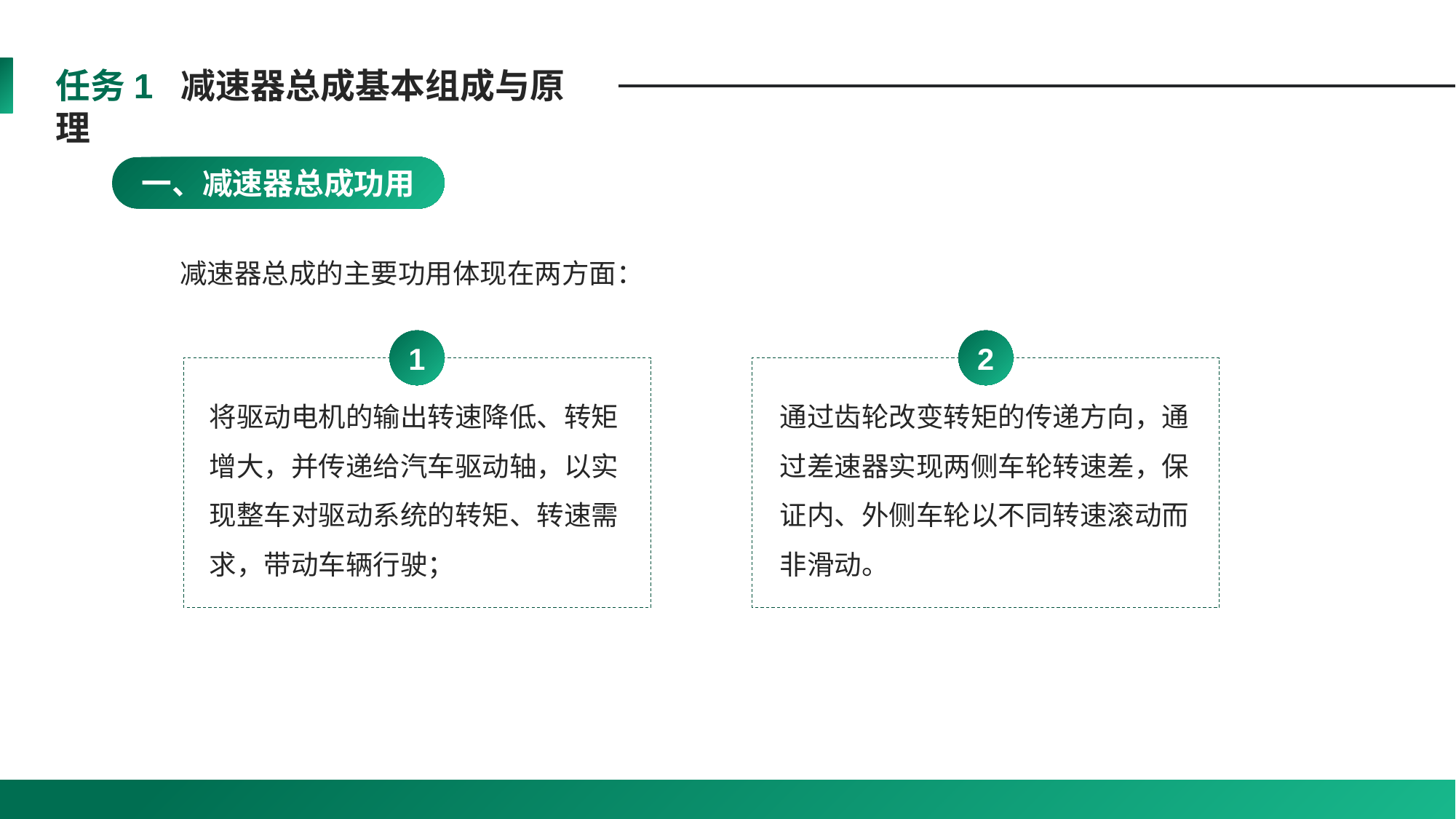

任务1  减速器总成基本组成与原理
一、减速器总成功用
减速器总成的主要功用体现在两方面：
1
2

将驱动电机的输出转速降低、转矩增大，并传递给汽车驱动轴，以实现整车对驱动系统的转矩、转速需求，带动车辆行驶；
通过齿轮改变转矩的传递方向，通过差速器实现两侧车轮转速差，保证内、外侧车轮以不同转速滚动而非滑动。